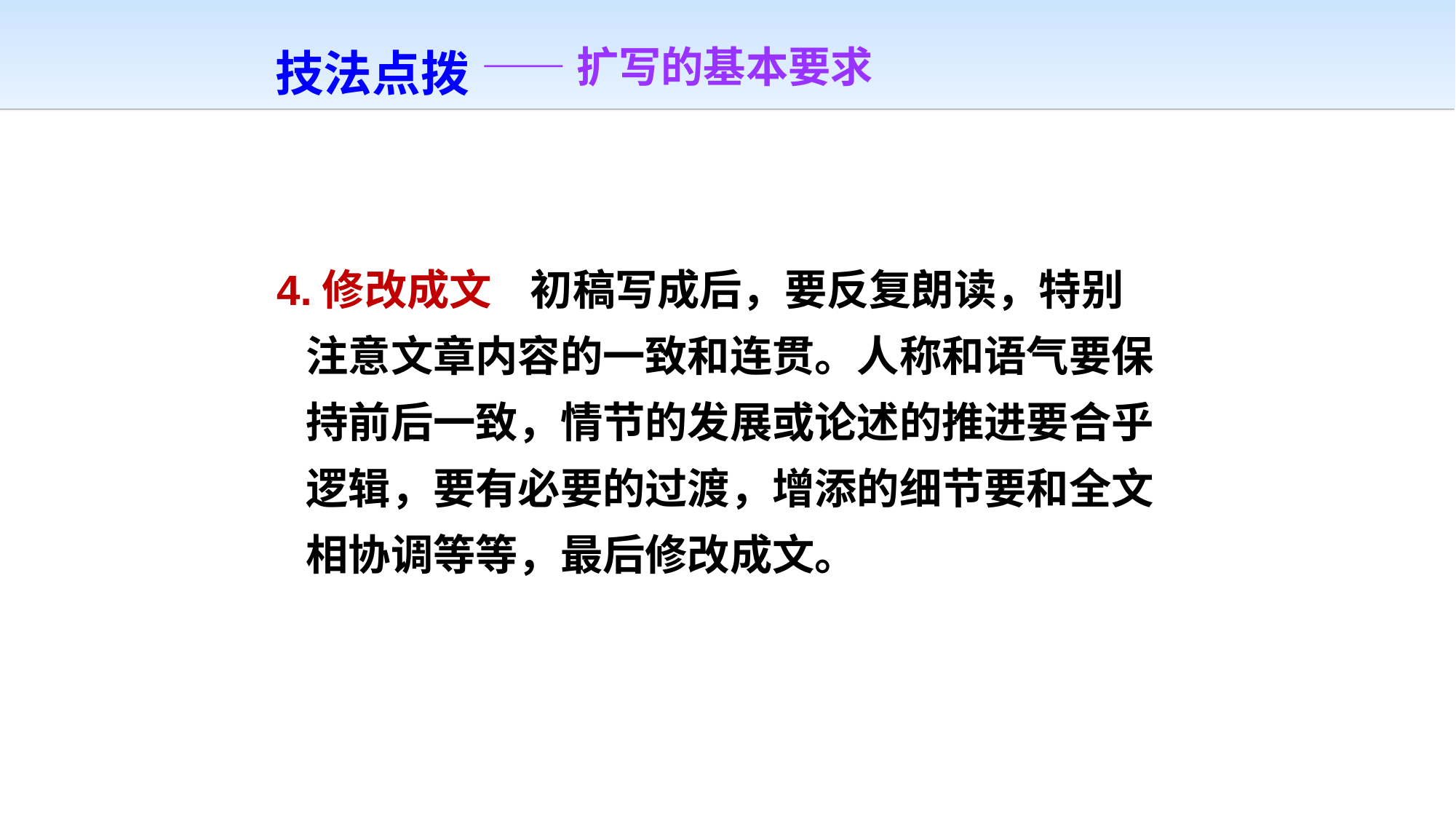

技法点拨
——扩写的基本要求
4.修改成文    初稿写成后，要反复朗读，特别
  注意文章内容的一致和连贯。人称和语气要保
  持前后一致，情节的发展或论述的推进要合乎
  逻辑，要有必要的过渡，增添的细节要和全文
  相协调等等，最后修改成文。